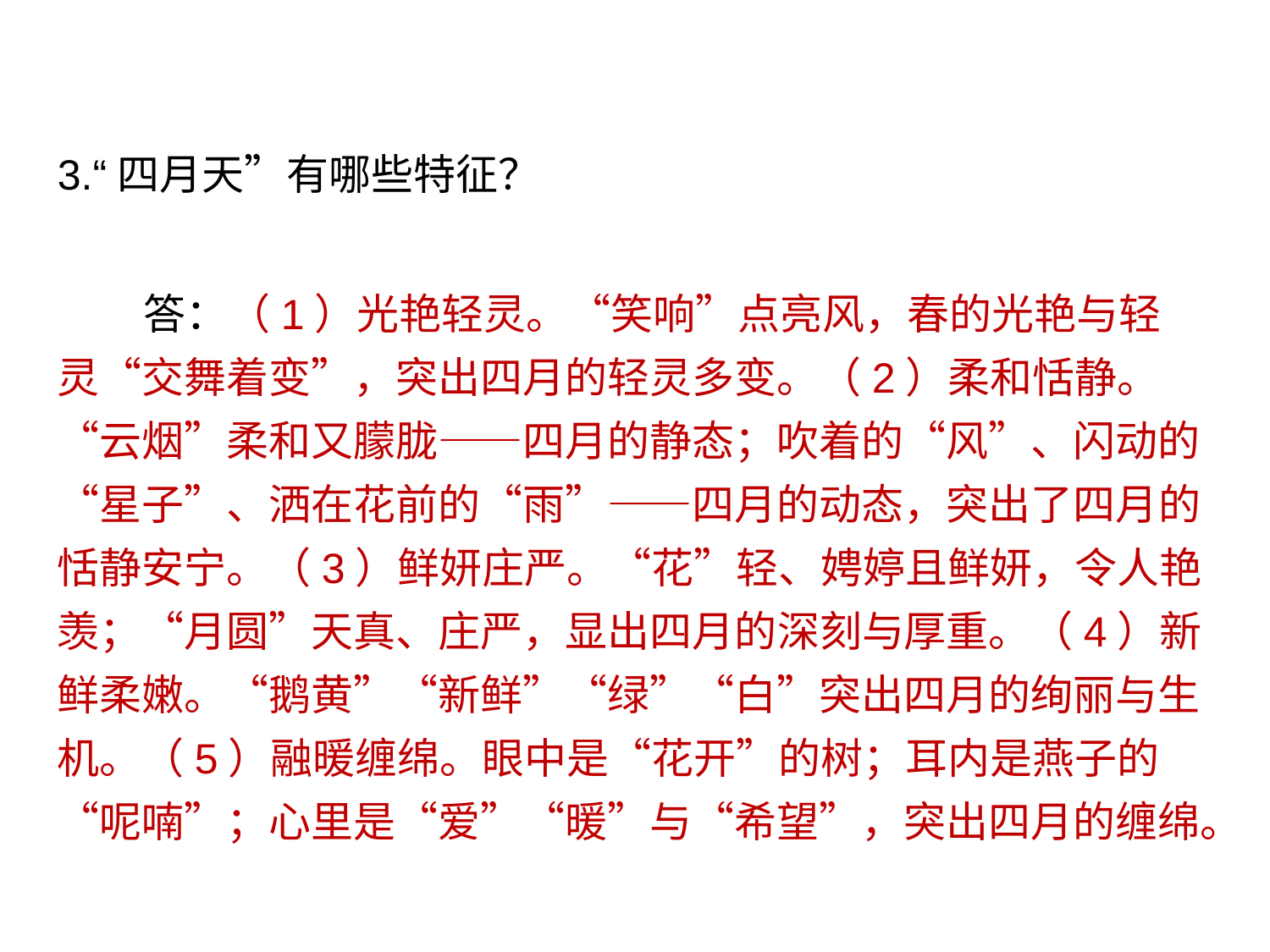

3.“四月天”有哪些特征？

        答：（1）光艳轻灵。“笑响”点亮风，春的光艳与轻灵“交舞着变”，突出四月的轻灵多变。（2）柔和恬静。“云烟”柔和又朦胧——四月的静态；吹着的“风”、闪动的“星子”、洒在花前的“雨”——四月的动态，突出了四月的恬静安宁。（3）鲜妍庄严。“花”轻、娉婷且鲜妍，令人艳羡；“月圆”天真、庄严，显出四月的深刻与厚重。（4）新鲜柔嫩。“鹅黄”“新鲜”“绿”“白”突出四月的绚丽与生机。（5）融暖缠绵。眼中是“花开”的树；耳内是燕子的“呢喃”；心里是“爱”“暖”与“希望”，突出四月的缠绵。